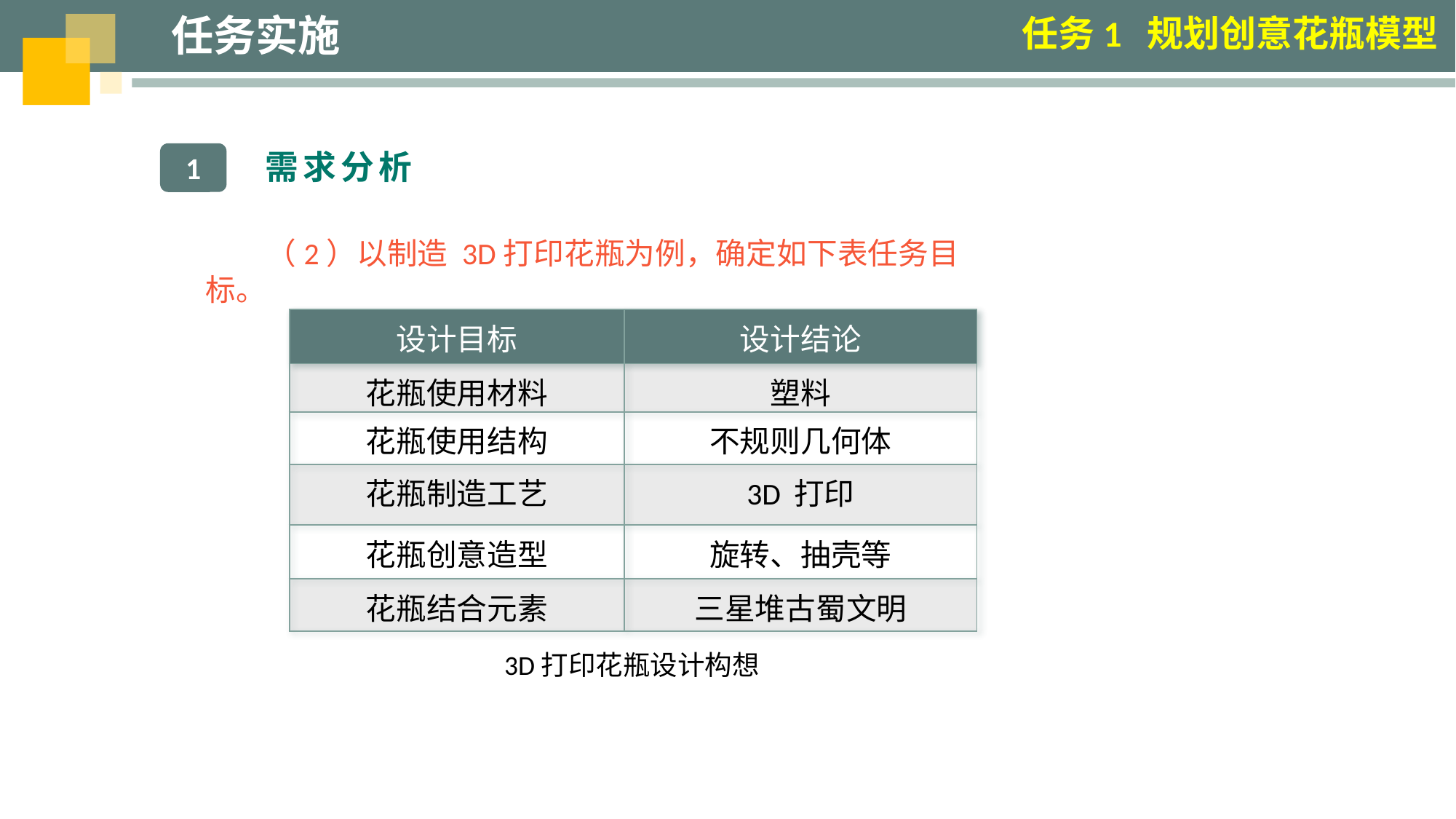

任务实施
任务1  规划创意花瓶模型

需求分析
1
（2）以制造 3D打印花瓶为例，确定如下表任务目标。
| 设计目标 | 设计结论 |
| --- | --- |
| 花瓶使用材料 | 塑料 |
| 花瓶使用结构 | 不规则几何体 |
| 花瓶制造工艺 | 3D 打印 |
| 花瓶创意造型 | 旋转、抽壳等 |
| 花瓶结合元素 | 三星堆古蜀文明 |
3D打印花瓶设计构想